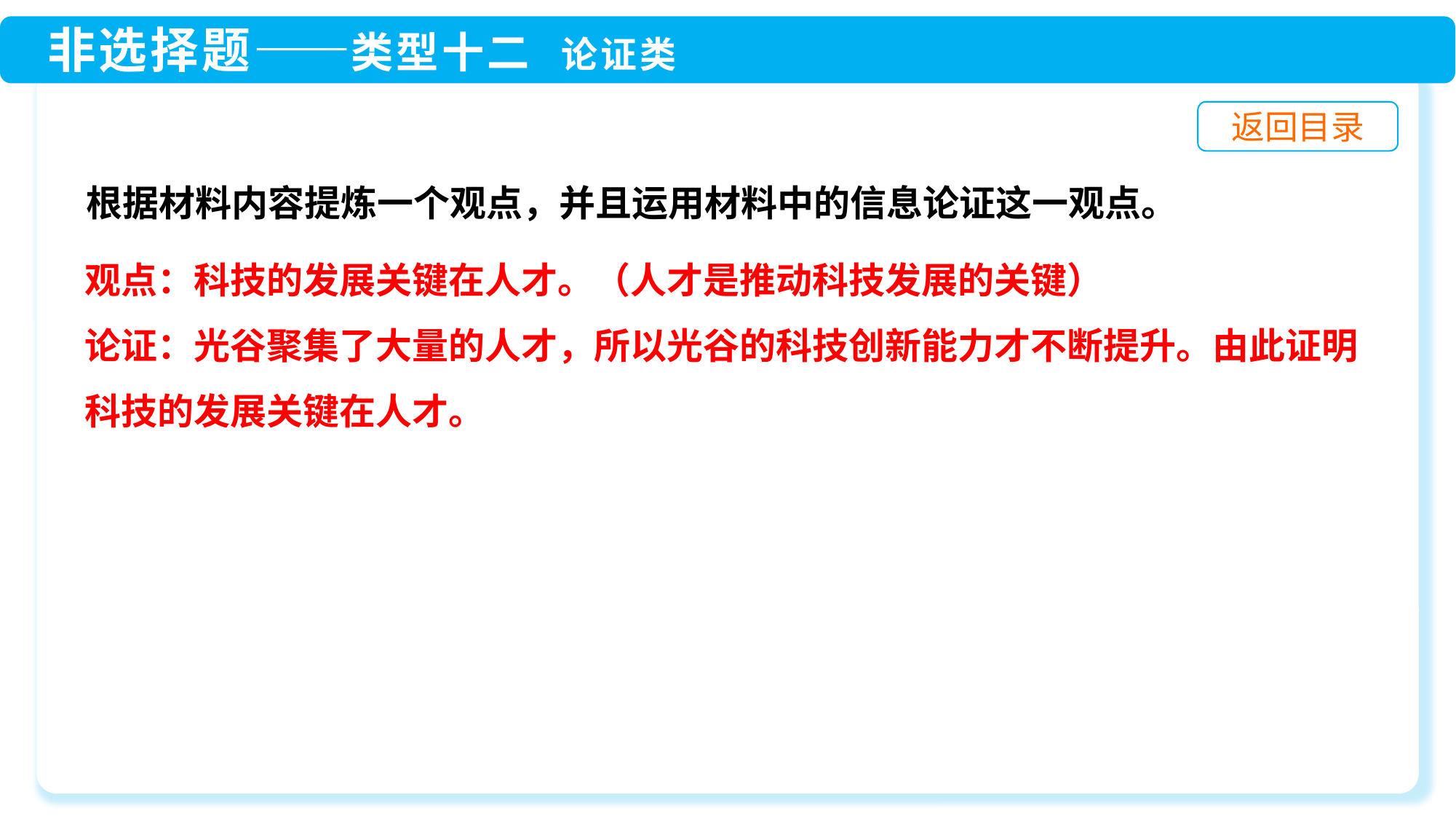

根据材料内容提炼一个观点，并且运用材料中的信息论证这一观点。
观点：科技的发展关键在人才。（人才是推动科技发展的关键）
论证：光谷聚集了大量的人才，所以光谷的科技创新能力才不断提升。由此证明科技的发展关键在人才。